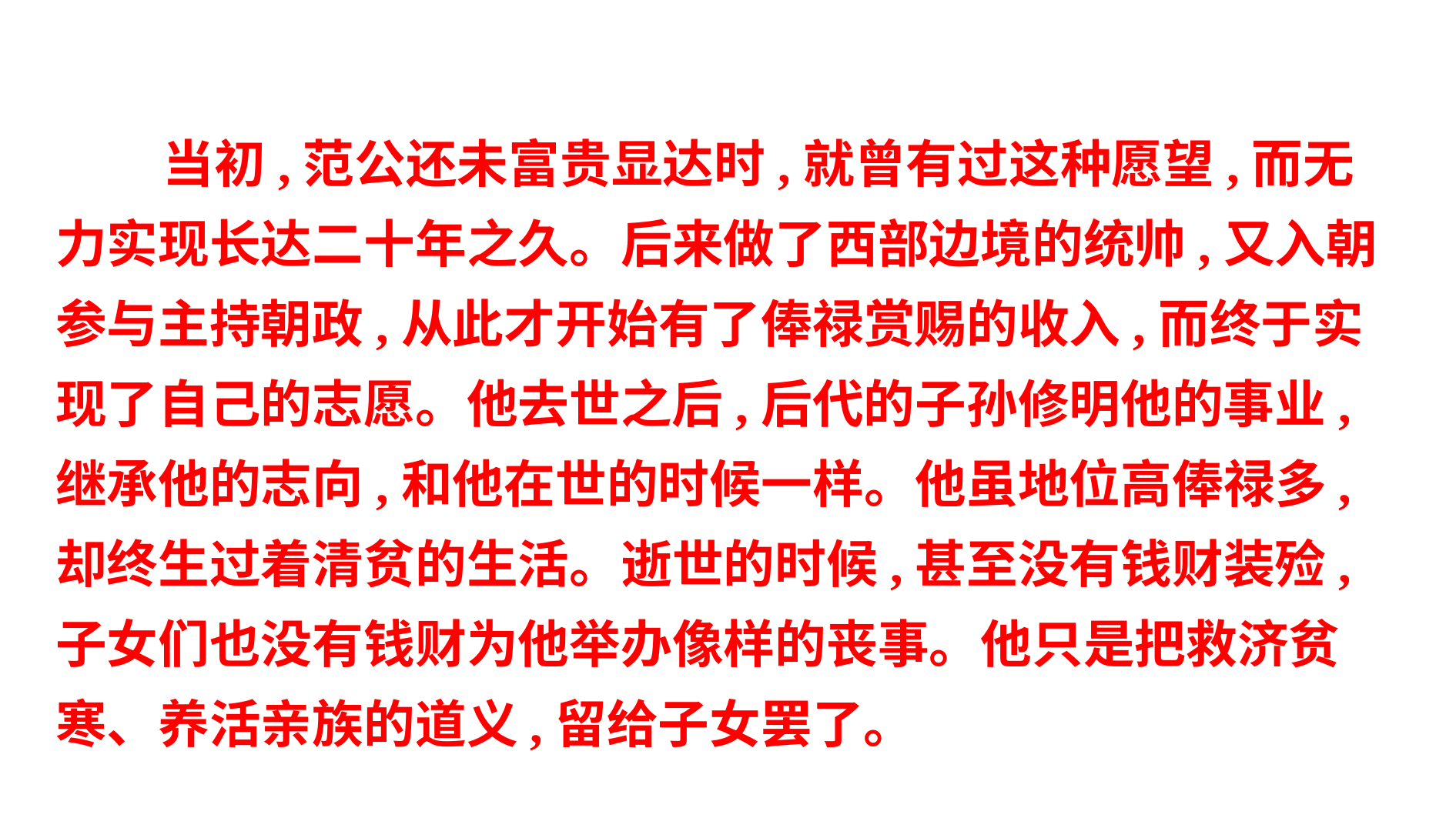

当初,范公还未富贵显达时,就曾有过这种愿望,而无力实现长达二十年之久。后来做了西部边境的统帅,又入朝参与主持朝政,从此才开始有了俸禄赏赐的收入,而终于实现了自己的志愿。他去世之后,后代的子孙修明他的事业,继承他的志向,和他在世的时候一样。他虽地位高俸禄多,却终生过着清贫的生活。逝世的时候,甚至没有钱财装殓,子女们也没有钱财为他举办像样的丧事。他只是把救济贫寒、养活亲族的道义,留给子女罢了。